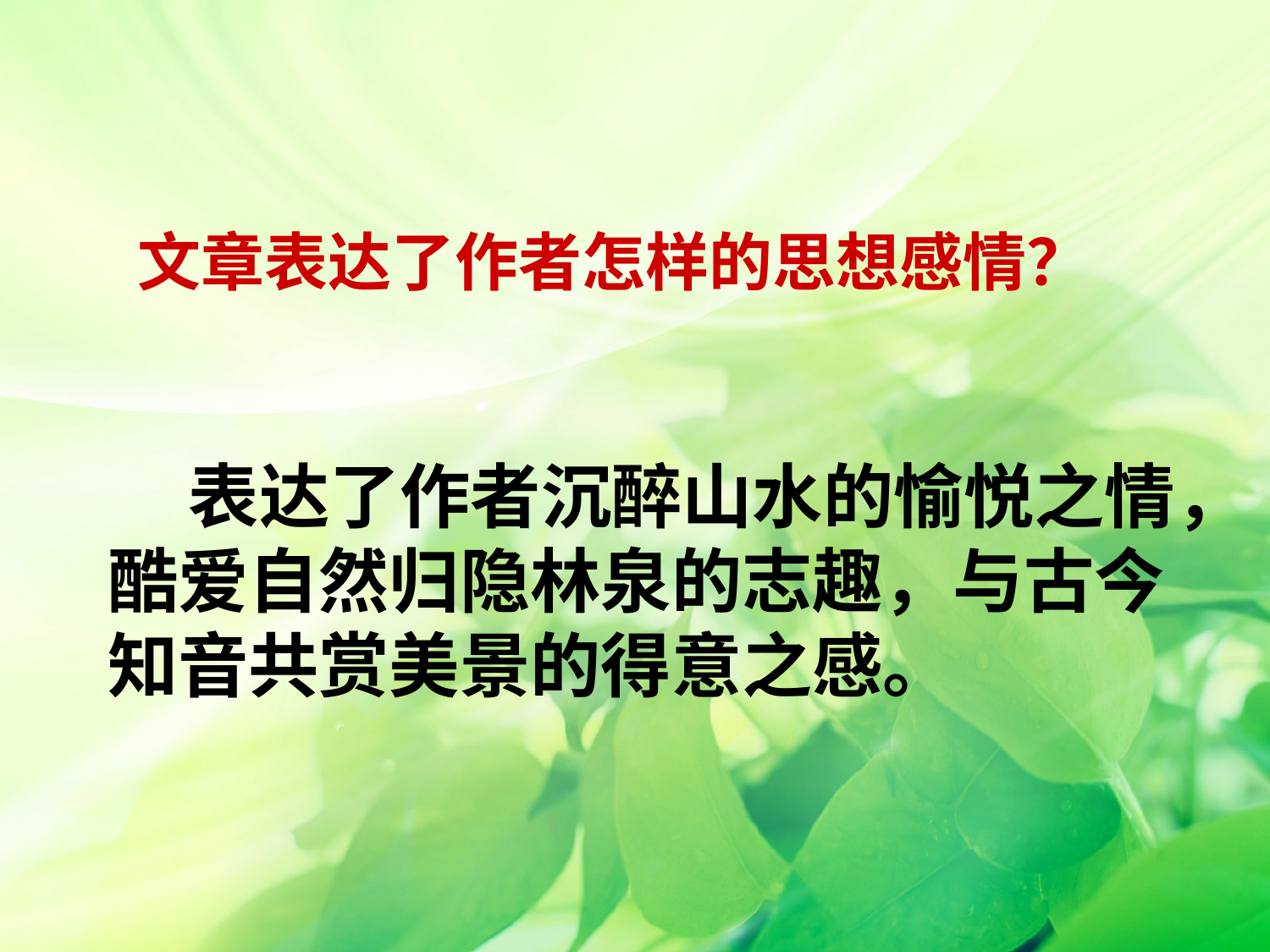

文章表达了作者怎样的思想感情？
    表达了作者沉醉山水的愉悦之情，酷爱自然归隐林泉的志趣，与古今知音共赏美景的得意之感。